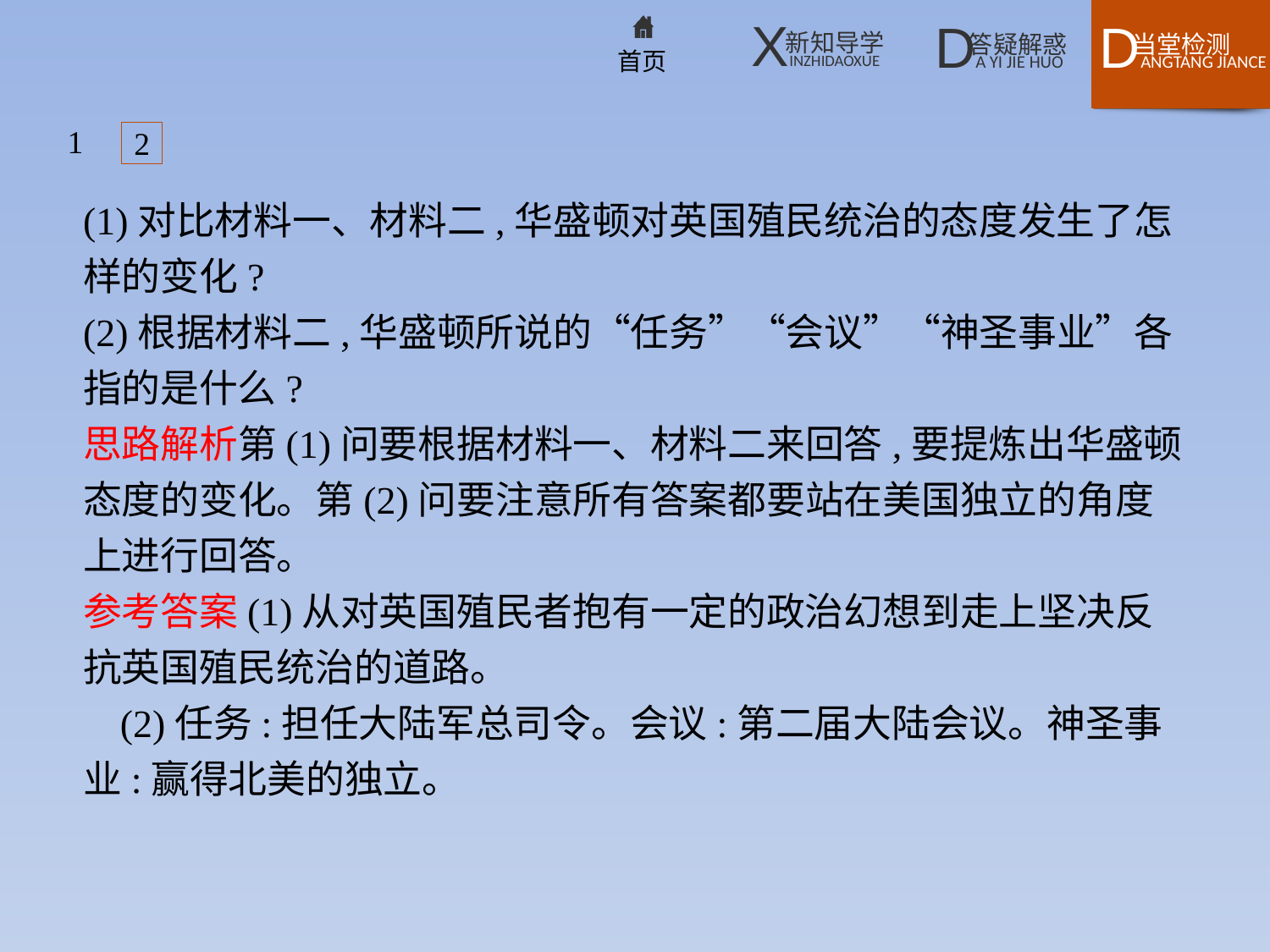

1
2
(1)对比材料一、材料二,华盛顿对英国殖民统治的态度发生了怎样的变化?
(2)根据材料二,华盛顿所说的“任务”“会议”“神圣事业”各指的是什么?
思路解析第(1)问要根据材料一、材料二来回答,要提炼出华盛顿态度的变化。第(2)问要注意所有答案都要站在美国独立的角度上进行回答。
参考答案(1)从对英国殖民者抱有一定的政治幻想到走上坚决反抗英国殖民统治的道路。
(2)任务:担任大陆军总司令。会议:第二届大陆会议。神圣事业:赢得北美的独立。